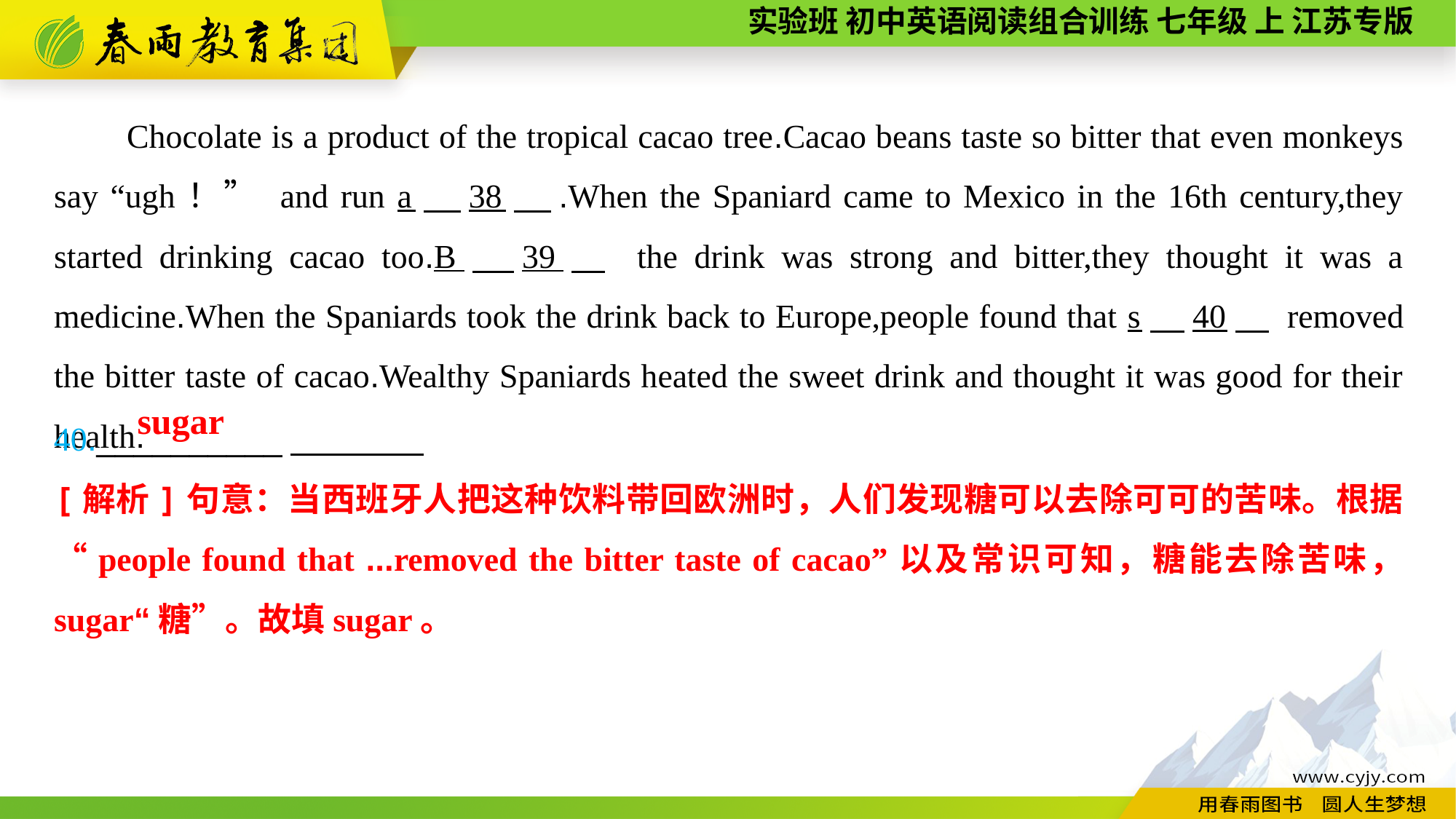

Chocolate is a product of the tropical cacao tree.Cacao beans taste so bitter that even monkeys say “ugh！” and run a　38　.When the Spaniard came to Mexico in the 16th century,they started drinking cacao too.B　39　 the drink was strong and bitter,they thought it was a medicine.When the Spaniards took the drink back to Europe,people found that s　40　 removed the bitter taste of cacao.Wealthy Spaniards heated the sweet drink and thought it was good for their health.
40.__________
sugar
[解析]句意：当西班牙人把这种饮料带回欧洲时，人们发现糖可以去除可可的苦味。根据“people found that ...removed the bitter taste of cacao”以及常识可知，糖能去除苦味， sugar“糖”。故填sugar。